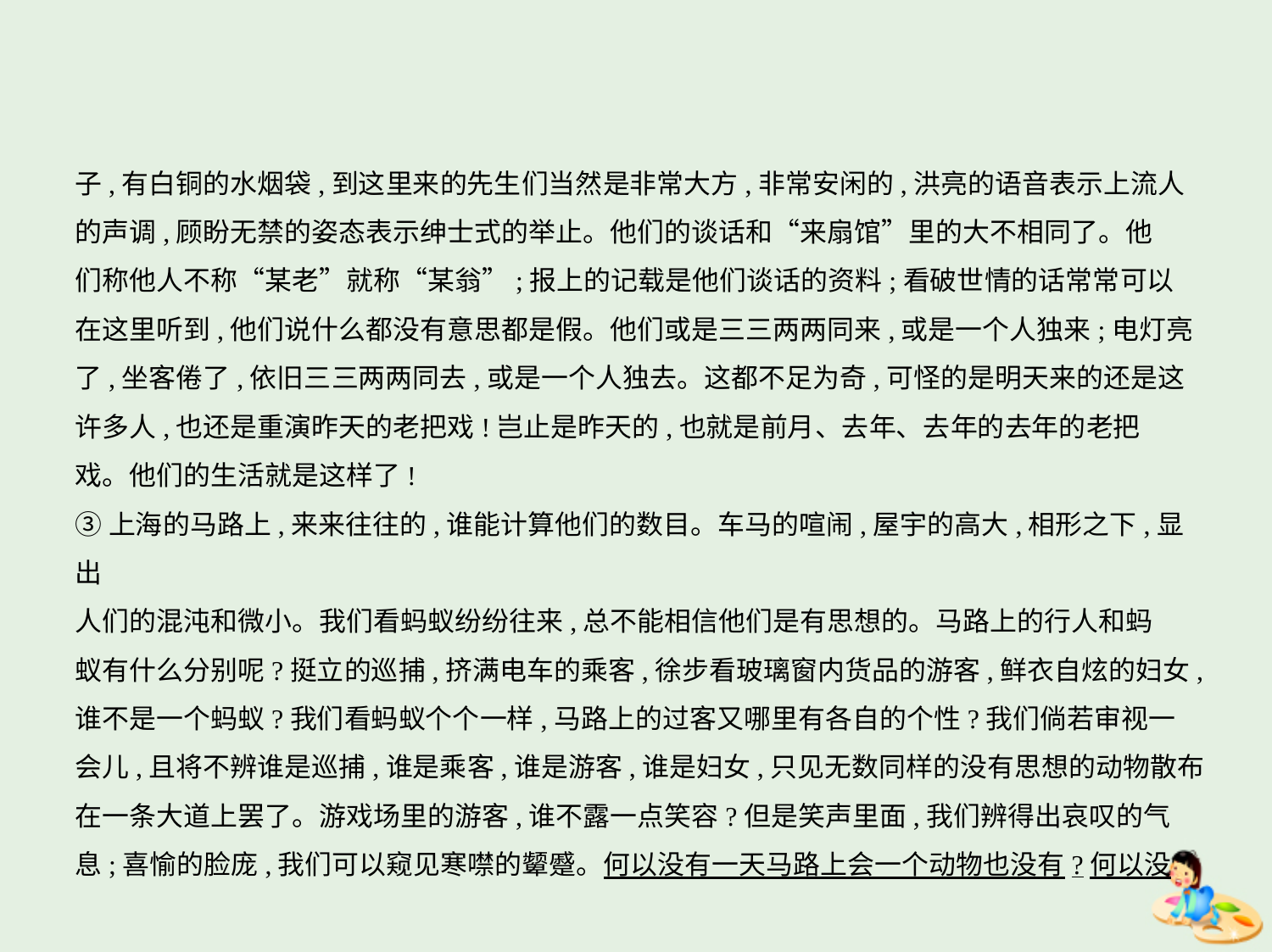

子,有白铜的水烟袋,到这里来的先生们当然是非常大方,非常安闲的,洪亮的语音表示上流人
的声调,顾盼无禁的姿态表示绅士式的举止。他们的谈话和“来扇馆”里的大不相同了。他
们称他人不称“某老”就称“某翁”;报上的记载是他们谈话的资料;看破世情的话常常可以
在这里听到,他们说什么都没有意思都是假。他们或是三三两两同来,或是一个人独来;电灯亮
了,坐客倦了,依旧三三两两同去,或是一个人独去。这都不足为奇,可怪的是明天来的还是这
许多人,也还是重演昨天的老把戏!岂止是昨天的,也就是前月、去年、去年的去年的老把
戏。他们的生活就是这样了!
③上海的马路上,来来往往的,谁能计算他们的数目。车马的喧闹,屋宇的高大,相形之下,显出
人们的混沌和微小。我们看蚂蚁纷纷往来,总不能相信他们是有思想的。马路上的行人和蚂
蚁有什么分别呢?挺立的巡捕,挤满电车的乘客,徐步看玻璃窗内货品的游客,鲜衣自炫的妇女,
谁不是一个蚂蚁?我们看蚂蚁个个一样,马路上的过客又哪里有各自的个性?我们倘若审视一
会儿,且将不辨谁是巡捕,谁是乘客,谁是游客,谁是妇女,只见无数同样的没有思想的动物散布
在一条大道上罢了。游戏场里的游客,谁不露一点笑容?但是笑声里面,我们辨得出哀叹的气
息;喜愉的脸庞,我们可以窥见寒噤的颦蹙。何以没有一天马路上会一个动物也没有?何以没